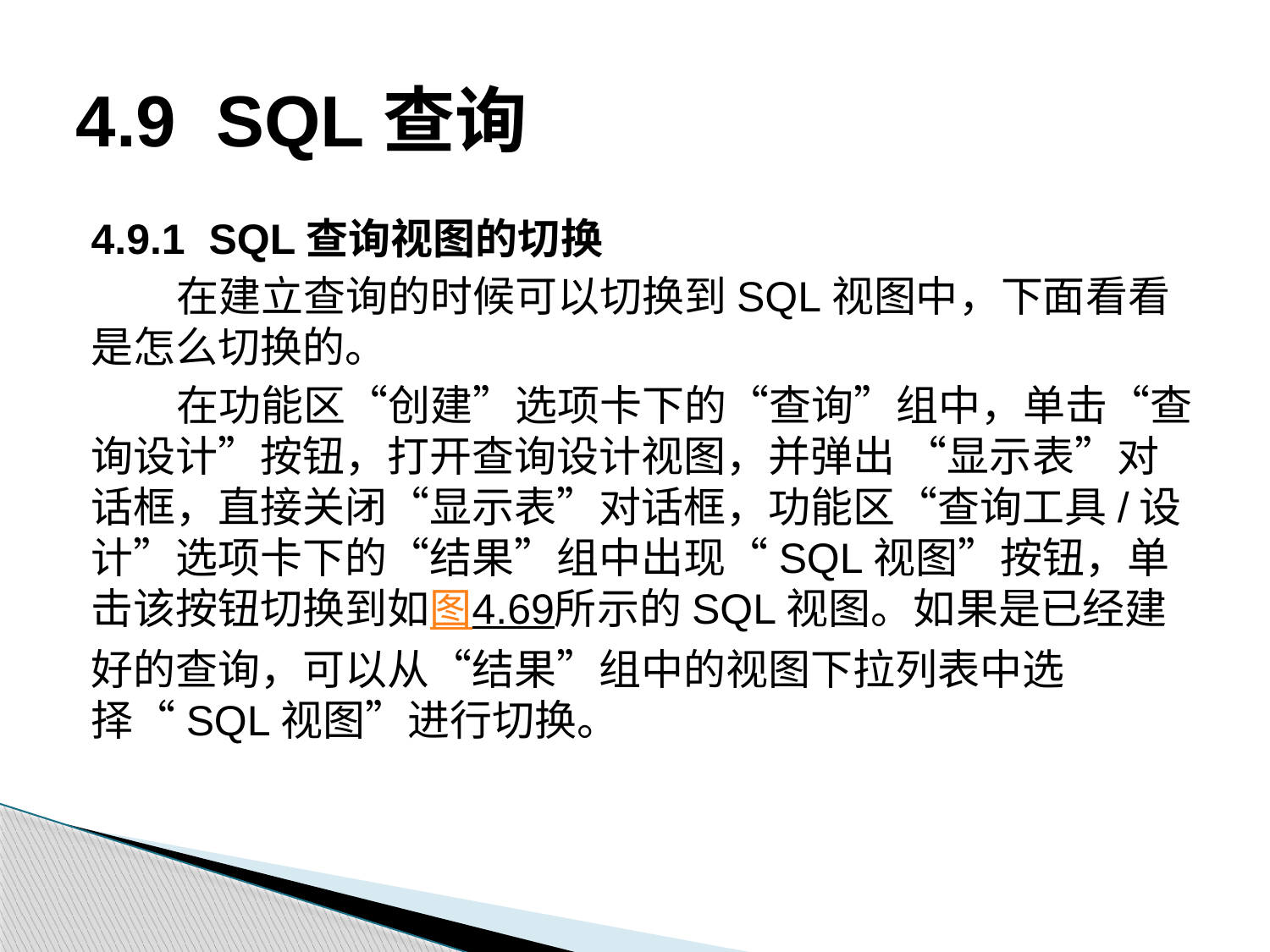

# 4.9  SQL查询
4.9.1  SQL查询视图的切换
在建立查询的时候可以切换到SQL视图中，下面看看是怎么切换的。
在功能区“创建”选项卡下的“查询”组中，单击“查询设计”按钮，打开查询设计视图，并弹出 “显示表”对话框，直接关闭“显示表”对话框，功能区“查询工具/设计”选项卡下的“结果”组中出现“SQL视图”按钮，单击该按钮切换到如图4.69所示的SQL视图。如果是已经建好的查询，可以从“结果”组中的视图下拉列表中选择“SQL视图”进行切换。